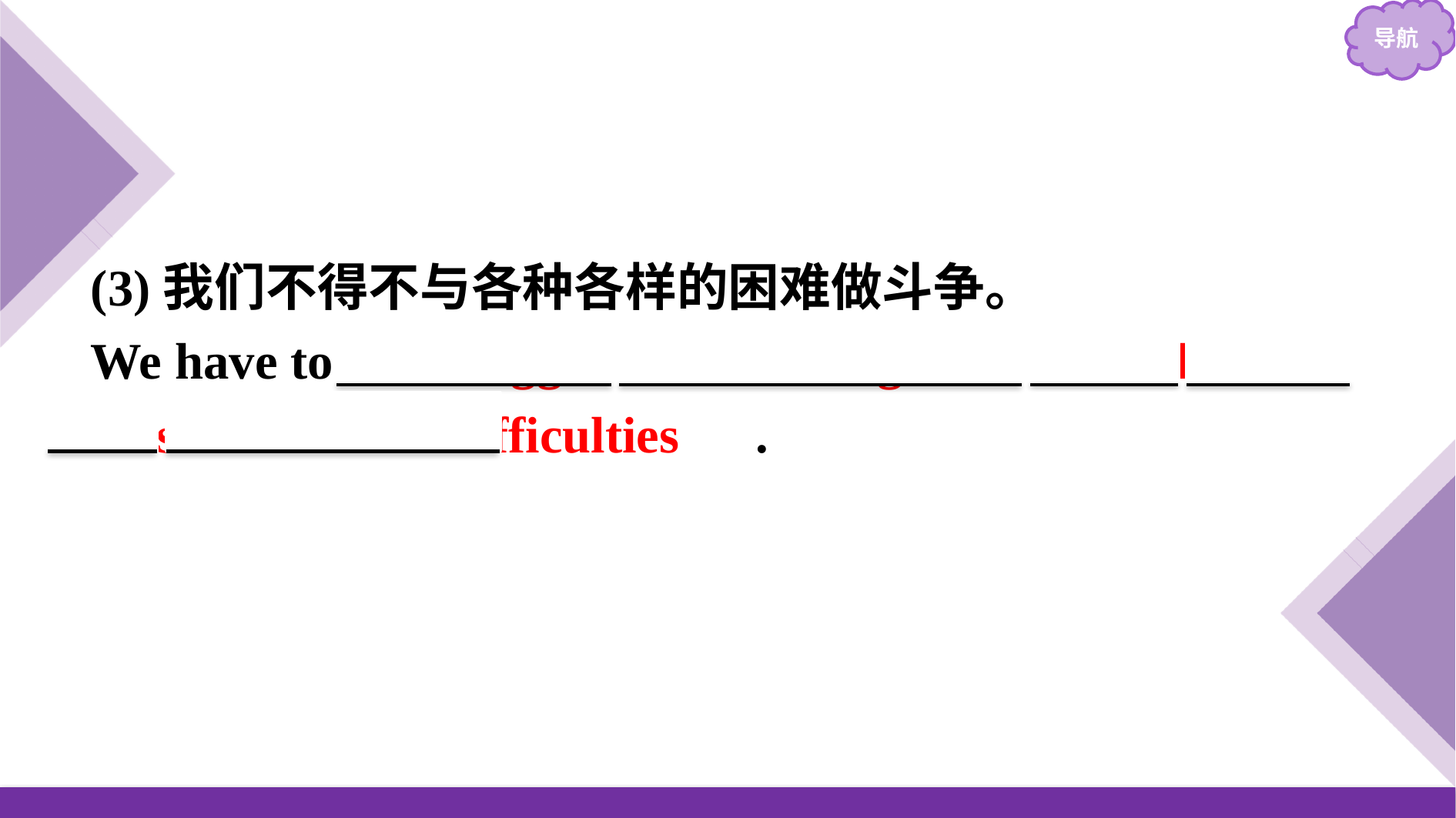

(3)我们不得不与各种各样的困难做斗争。
We have to 　struggle　 　with/against　 　all　 kinds 　of　 　difficulties　.